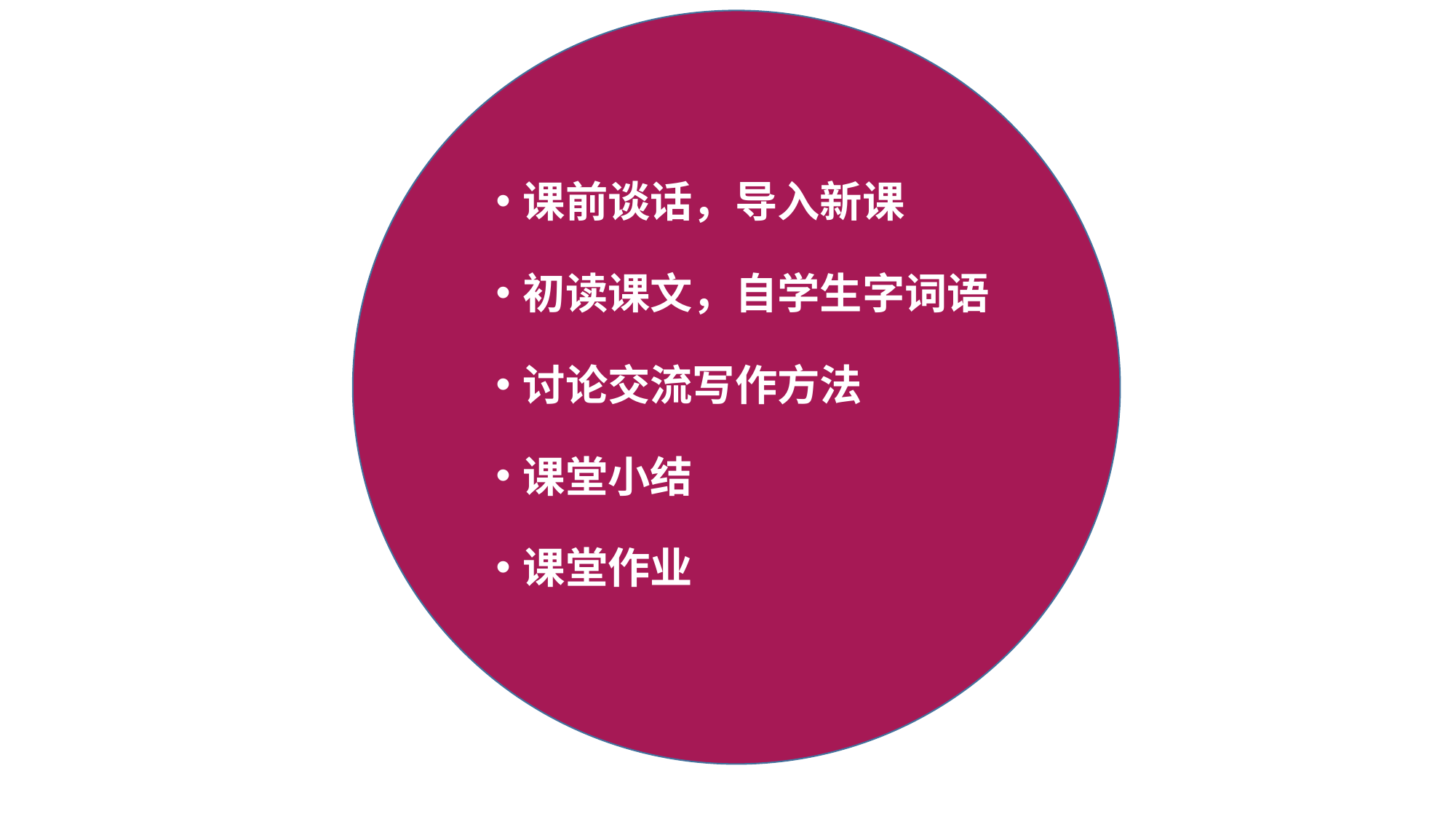

课前谈话，导入新课
初读课文，自学生字词语
讨论交流写作方法
课堂小结
课堂作业

教
学
过
程